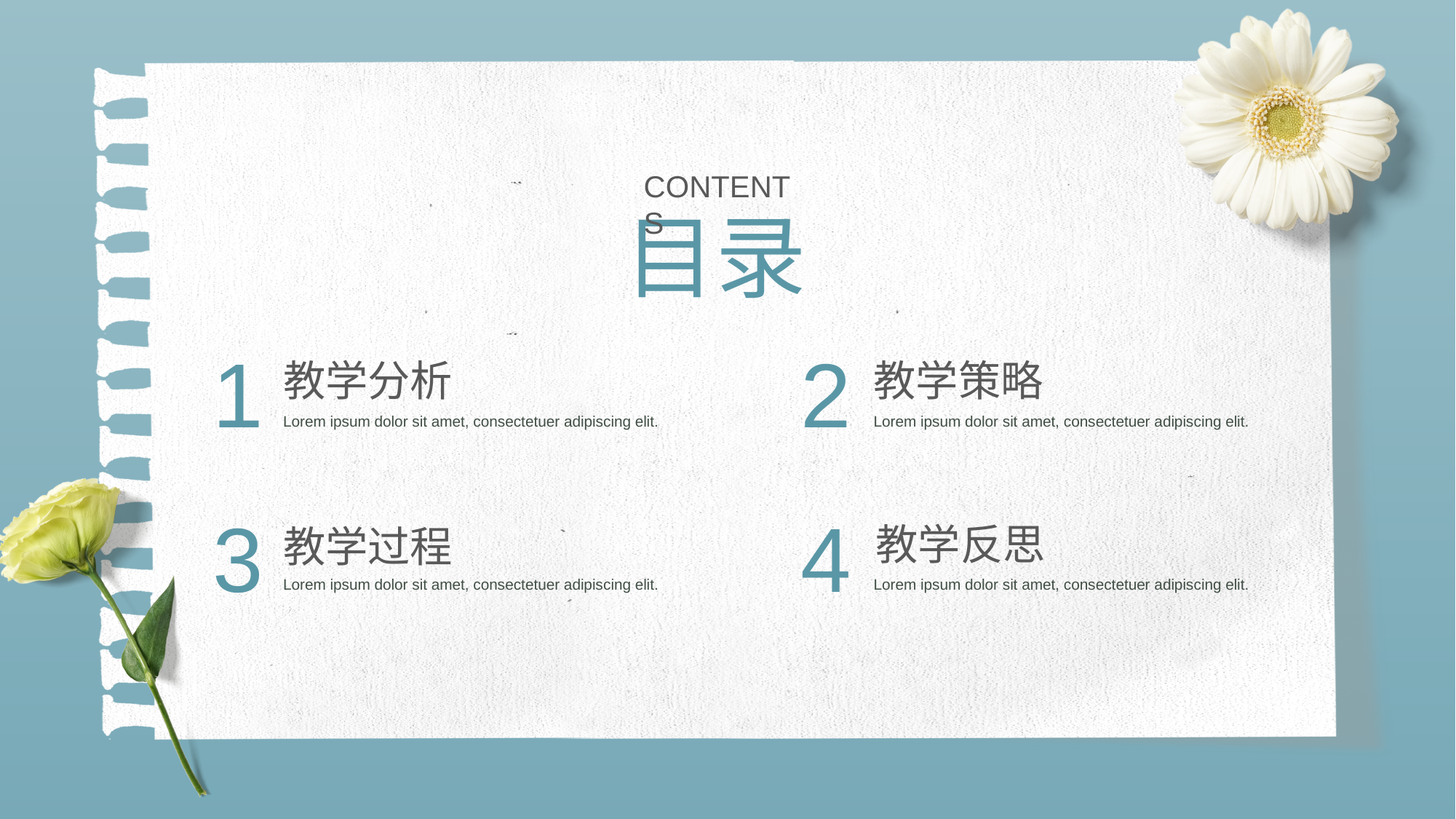

CONTENTS
目录
1
2
教学分析
教学策略
Lorem ipsum dolor sit amet, consectetuer adipiscing elit.
Lorem ipsum dolor sit amet, consectetuer adipiscing elit.
3
4
教学反思
教学过程
Lorem ipsum dolor sit amet, consectetuer adipiscing elit.
Lorem ipsum dolor sit amet, consectetuer adipiscing elit.